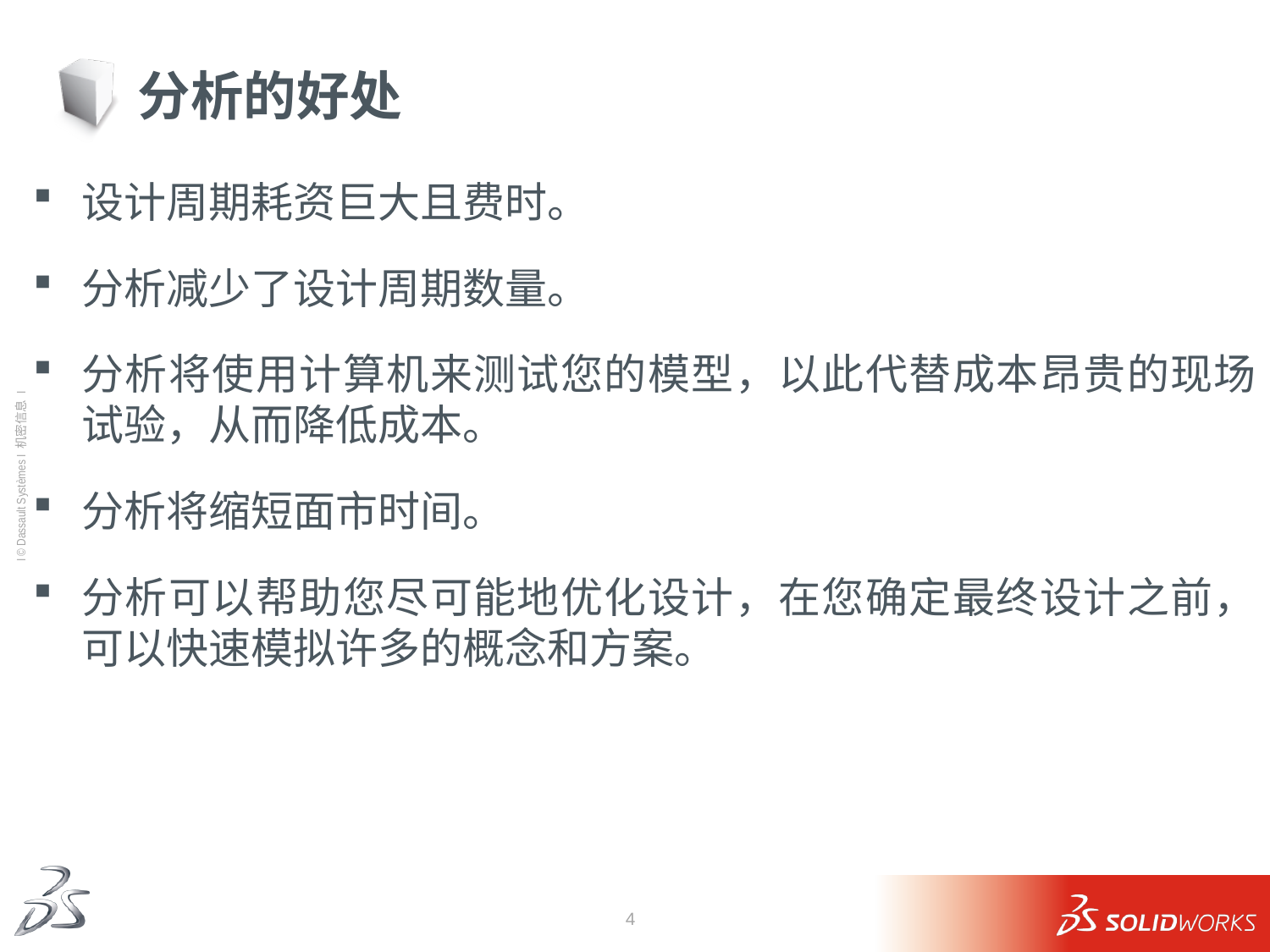

# 分析的好处
设计周期耗资巨大且费时。
分析减少了设计周期数量。
分析将使用计算机来测试您的模型，以此代替成本昂贵的现场试验，从而降低成本。
分析将缩短面市时间。
分析可以帮助您尽可能地优化设计，在您确定最终设计之前，可以快速模拟许多的概念和方案。